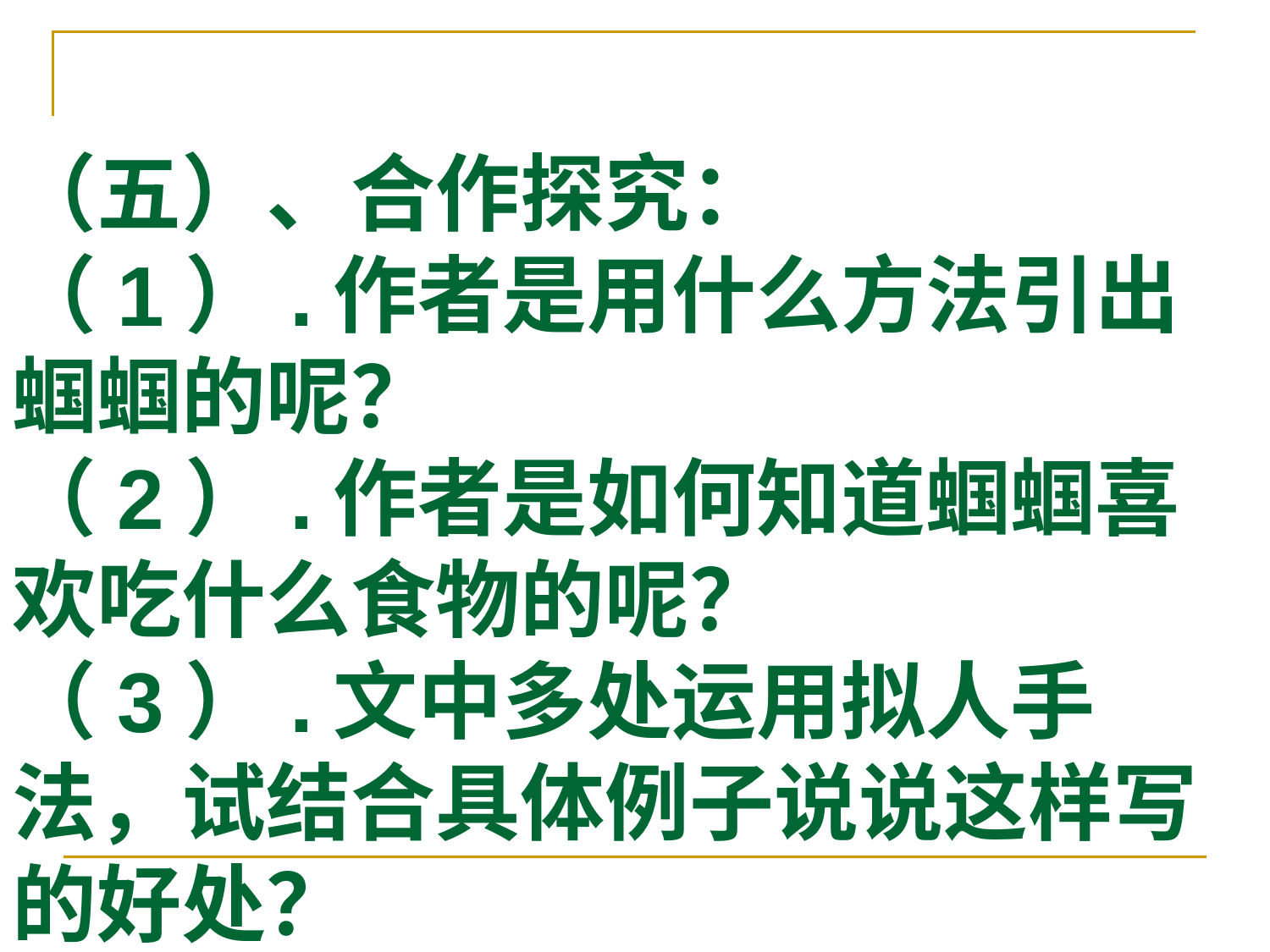

（五）、合作探究：
（1）.作者是用什么方法引出蝈蝈的呢？
（2）.作者是如何知道蝈蝈喜欢吃什么食物的呢？
（3）.文中多处运用拟人手法，试结合具体例子说说这样写的好处？